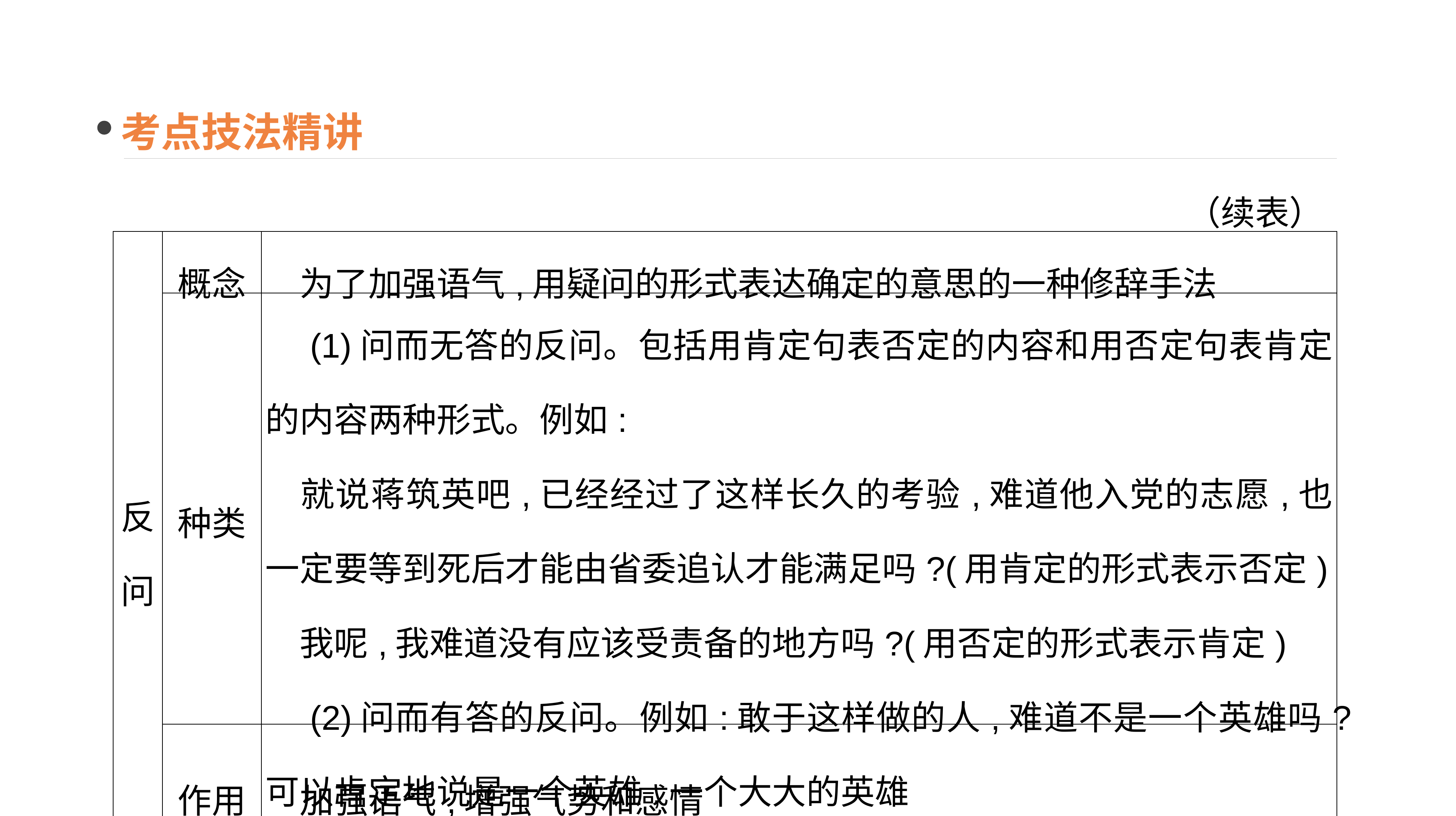

考点技法精讲

（续表）

| 反问 | 概念 | 为了加强语气,用疑问的形式表达确定的意思的一种修辞手法 |
| --- | --- | --- |
|  | 种类 | (1)问而无答的反问。包括用肯定句表否定的内容和用否定句表肯定的内容两种形式。例如: 　就说蒋筑英吧,已经经过了这样长久的考验,难道他入党的志愿,也一定要等到死后才能由省委追认才能满足吗?(用肯定的形式表示否定) 　我呢,我难道没有应该受责备的地方吗?(用否定的形式表示肯定) 　(2)问而有答的反问。例如:敢于这样做的人,难道不是一个英雄吗?可以肯定地说是一个英雄,一个大大的英雄 |
|  | 作用 | 加强语气,增强气势和感情 |